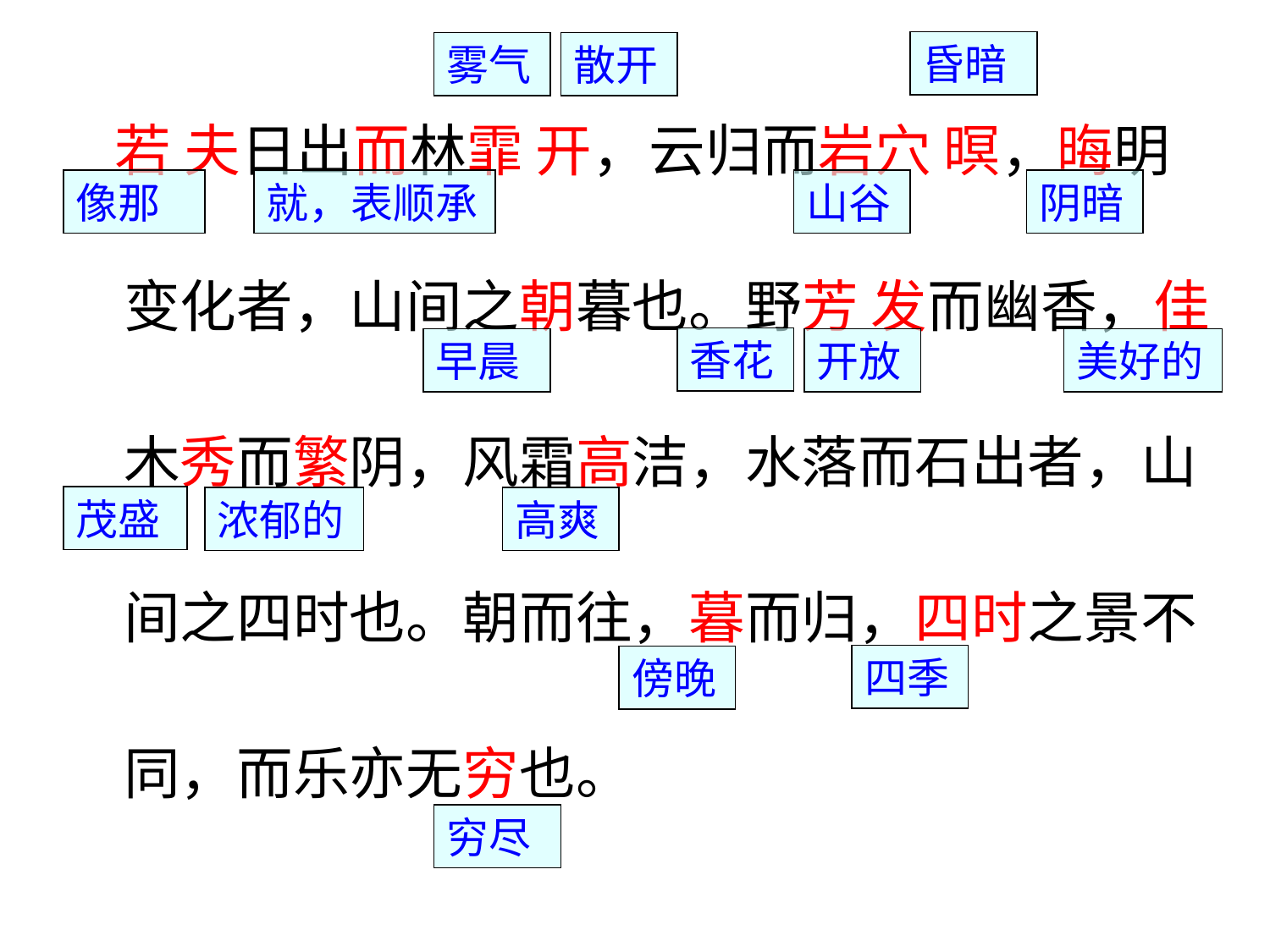

若 夫日出而林霏 开，云归而岩穴 暝，晦明变化者，山间之朝暮也。野芳 发而幽香，佳木秀而繁阴，风霜高洁，水落而石出者，山间之四时也。朝而往，暮而归，四时之景不同，而乐亦无穷也。
雾气
散开
昏暗
山谷
阴暗
像那
就，表顺承
早晨
香花
开放
美好的
茂盛
浓郁的
高爽
傍晚
四季
穷尽